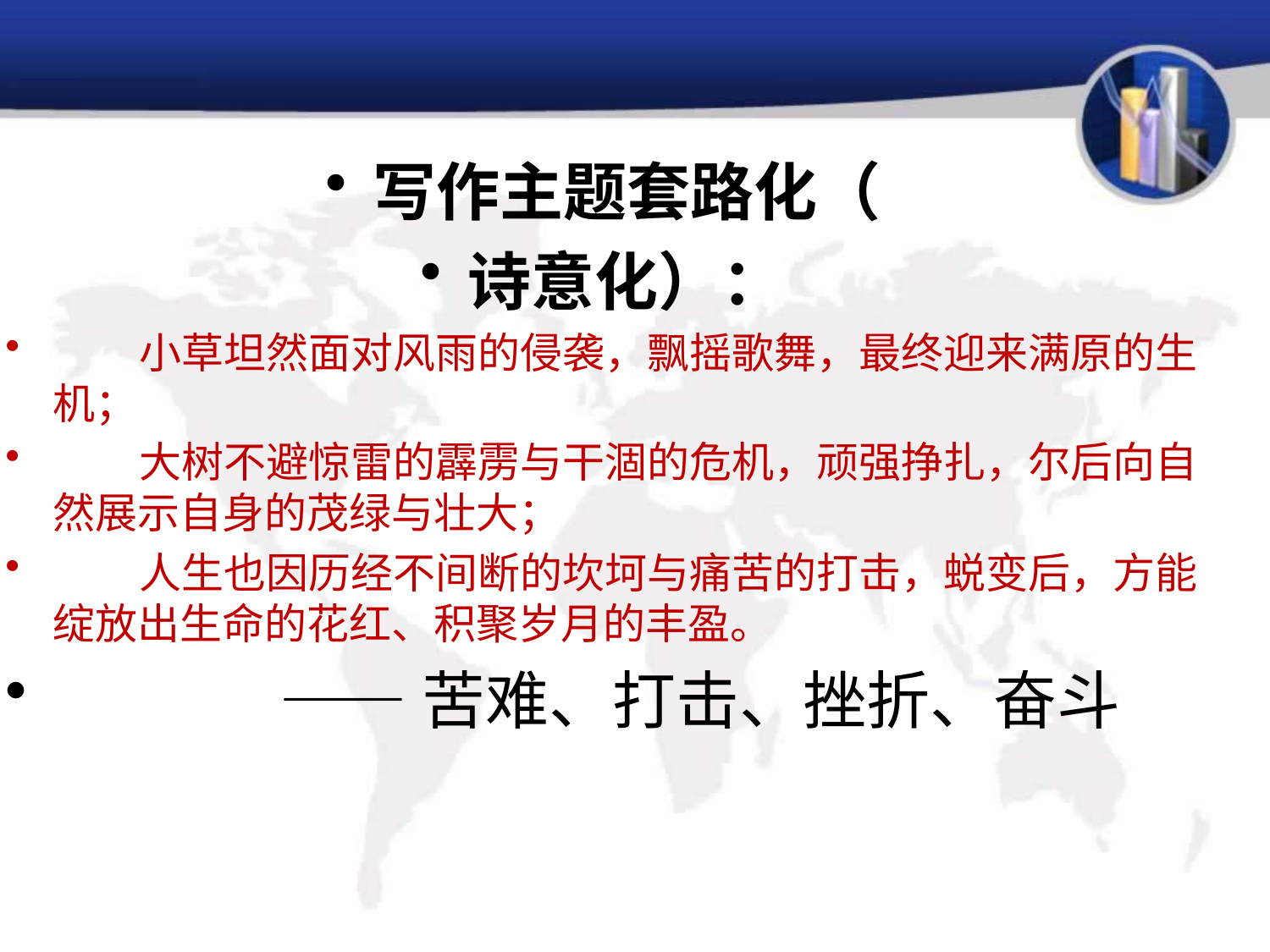

写作主题套路化（
诗意化）：
        小草坦然面对风雨的侵袭，飘摇歌舞，最终迎来满原的生机；
        大树不避惊雷的霹雳与干涸的危机，顽强挣扎，尔后向自然展示自身的茂绿与壮大；
        人生也因历经不间断的坎坷与痛苦的打击，蜕变后，方能绽放出生命的花红、积聚岁月的丰盈。
                ——苦难、打击、挫折、奋斗